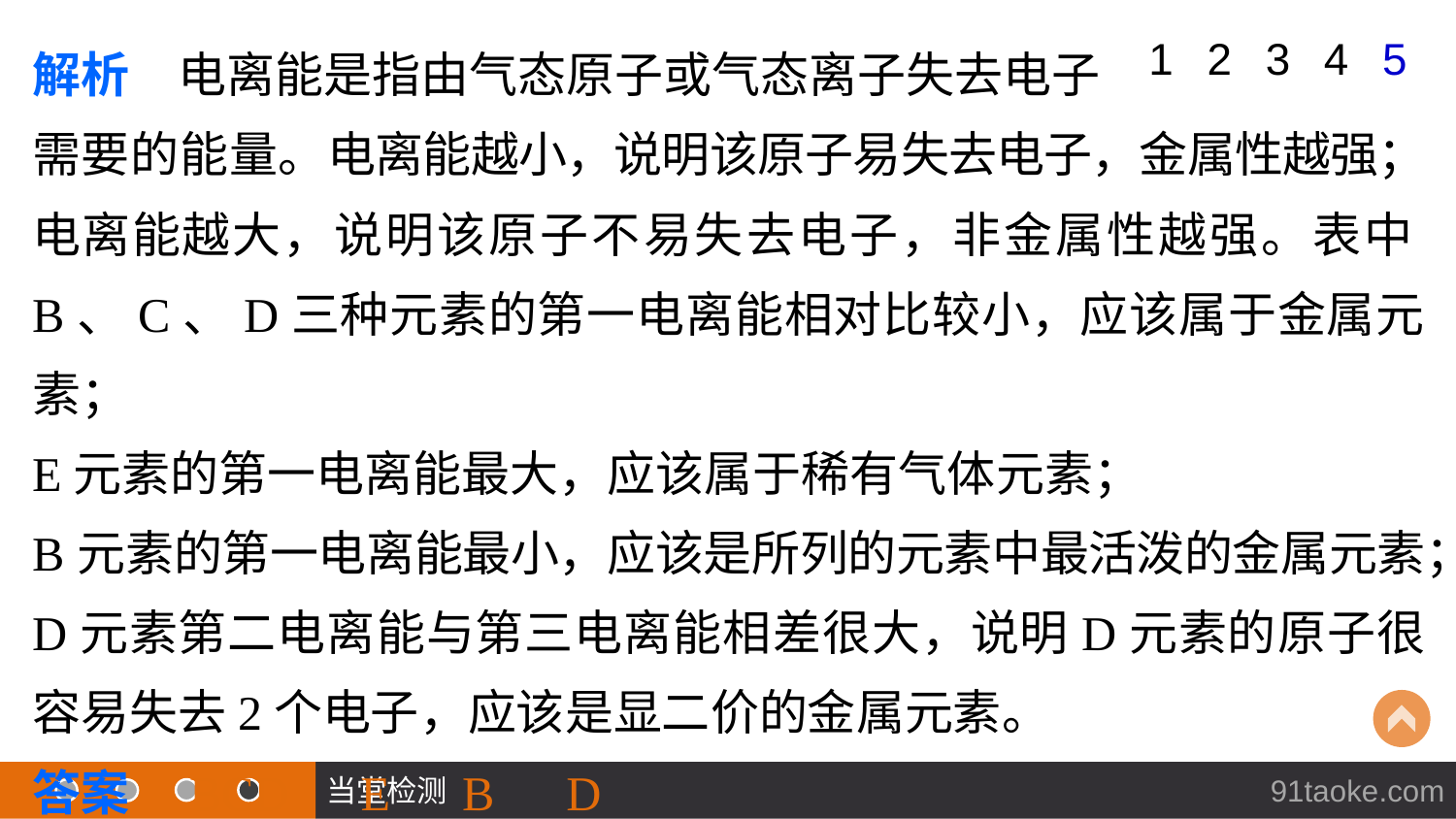

解析　电离能是指由气态原子或气态离子失去电子
需要的能量。电离能越小，说明该原子易失去电子，金属性越强；电离能越大，说明该原子不易失去电子，非金属性越强。表中B、C、D三种元素的第一电离能相对比较小，应该属于金属元素；
E元素的第一电离能最大，应该属于稀有气体元素；
B元素的第一电离能最小，应该是所列的元素中最活泼的金属元素；
D元素第二电离能与第三电离能相差很大，说明D元素的原子很容易失去2个电子，应该是显二价的金属元素。
答案　BCD　E　B　D
1
2
3
4
5